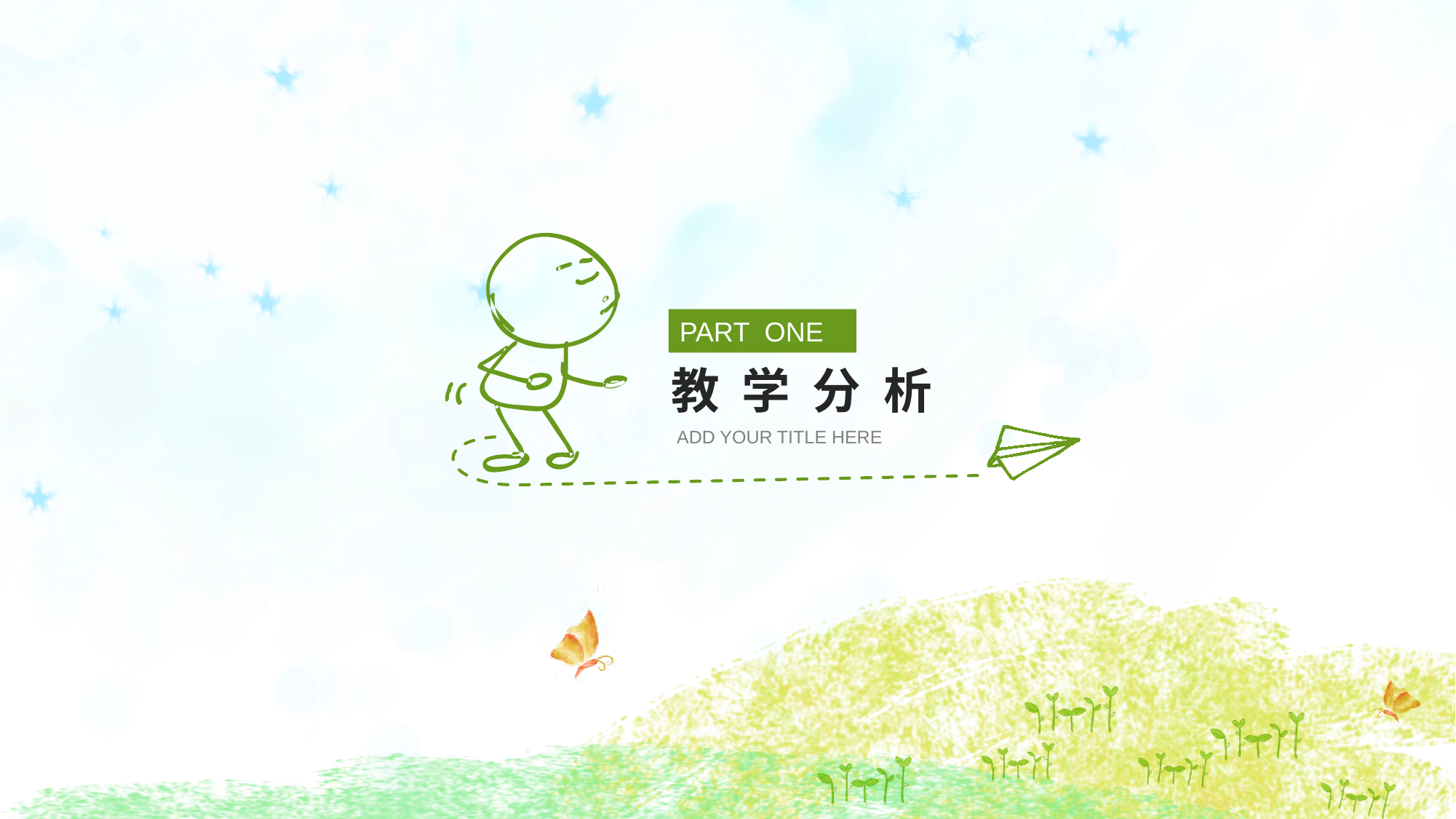

PART  ONE
教  学  分  析
ADD YOUR TITLE HERE